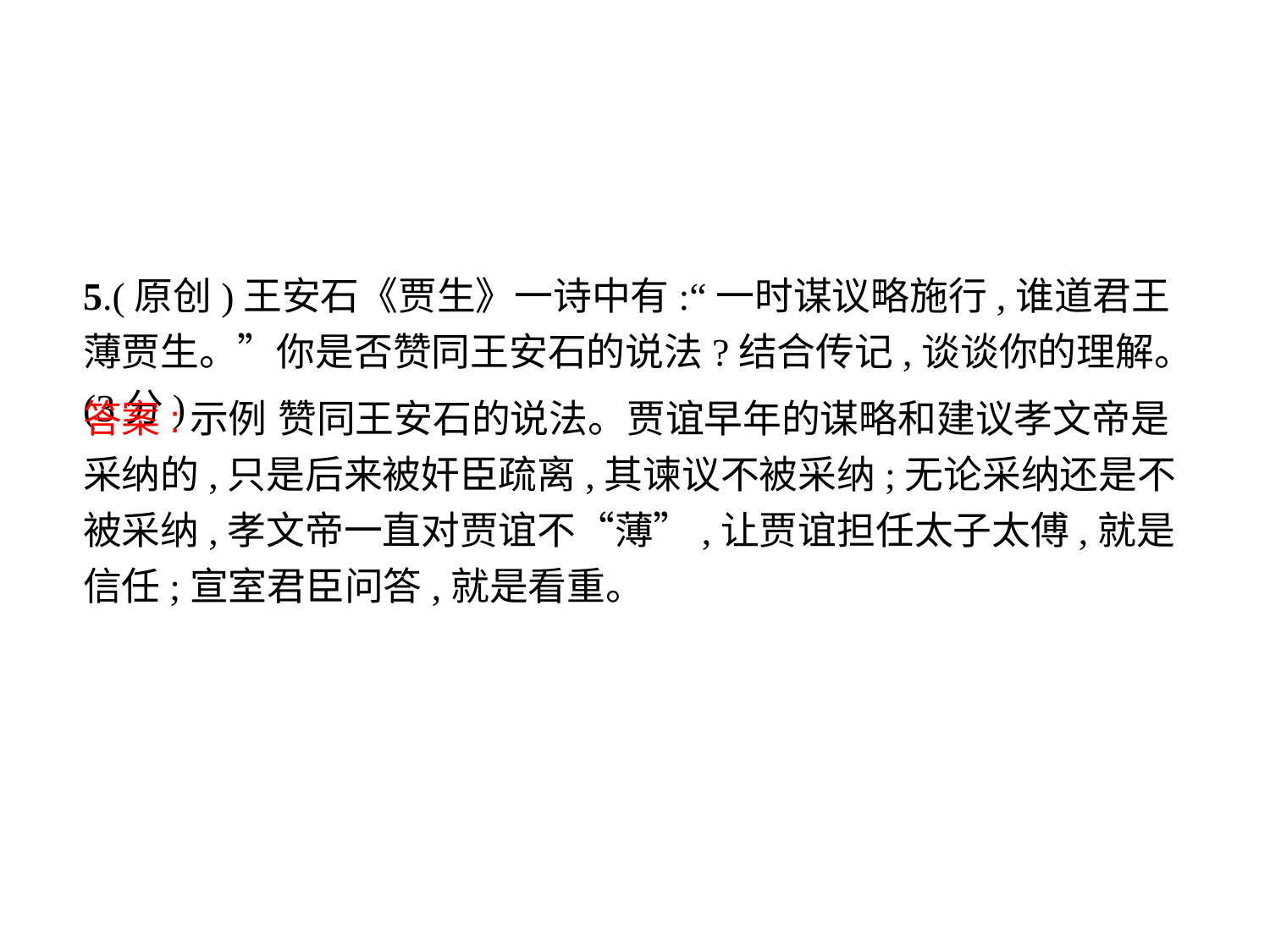

5.(原创)王安石《贾生》一诗中有:“一时谋议略施行,谁道君王薄贾生。”你是否赞同王安石的说法?结合传记,谈谈你的理解。(3分)
答案:示例 赞同王安石的说法。贾谊早年的谋略和建议孝文帝是采纳的,只是后来被奸臣疏离,其谏议不被采纳;无论采纳还是不被采纳,孝文帝一直对贾谊不“薄”,让贾谊担任太子太傅,就是信任;宣室君臣问答,就是看重。
-21-